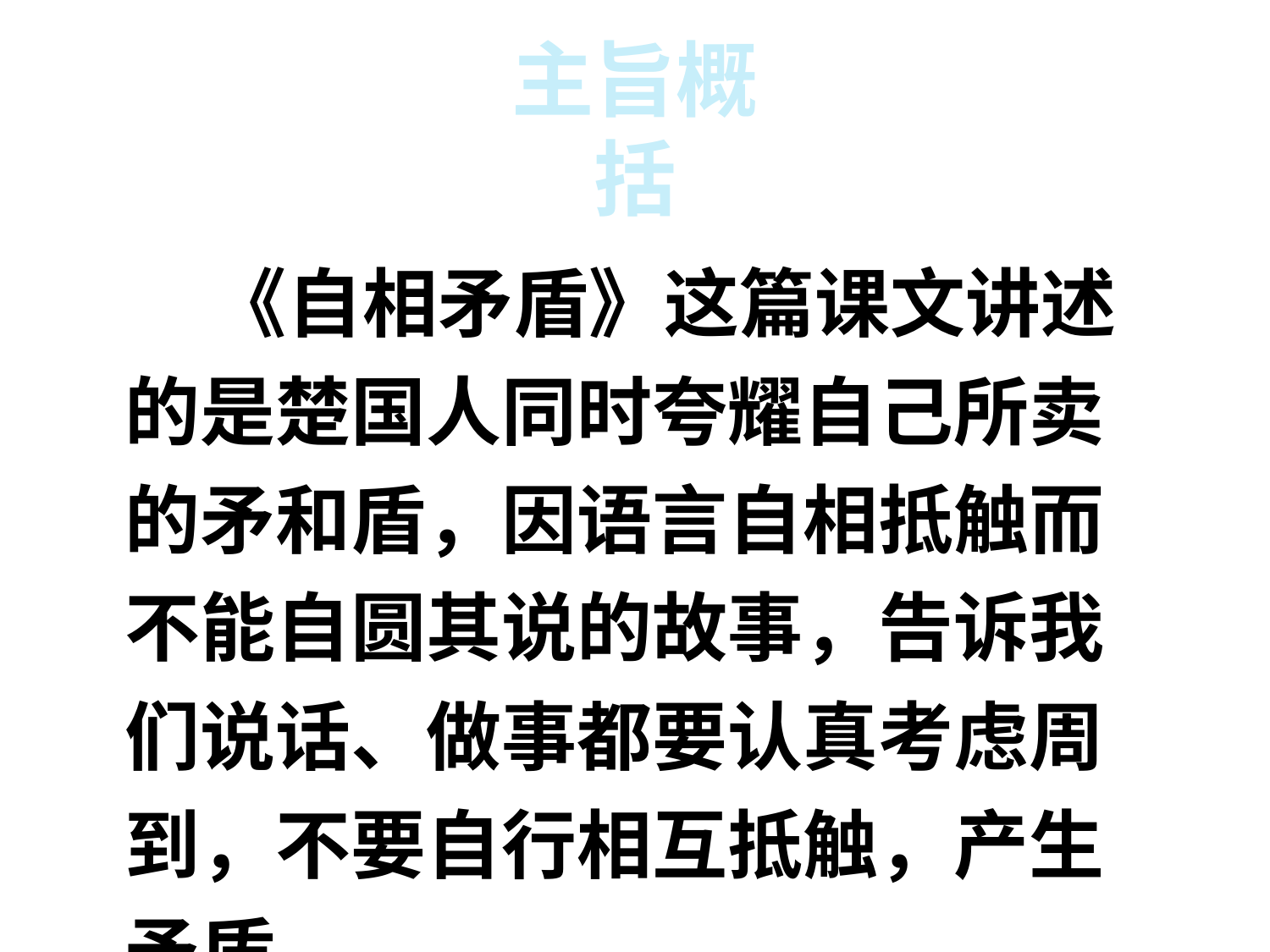

主旨概括
    《自相矛盾》这篇课文讲述的是楚国人同时夸耀自己所卖的矛和盾，因语言自相抵触而不能自圆其说的故事，告诉我们说话、做事都要认真考虑周到，不要自行相互抵触，产生矛盾。